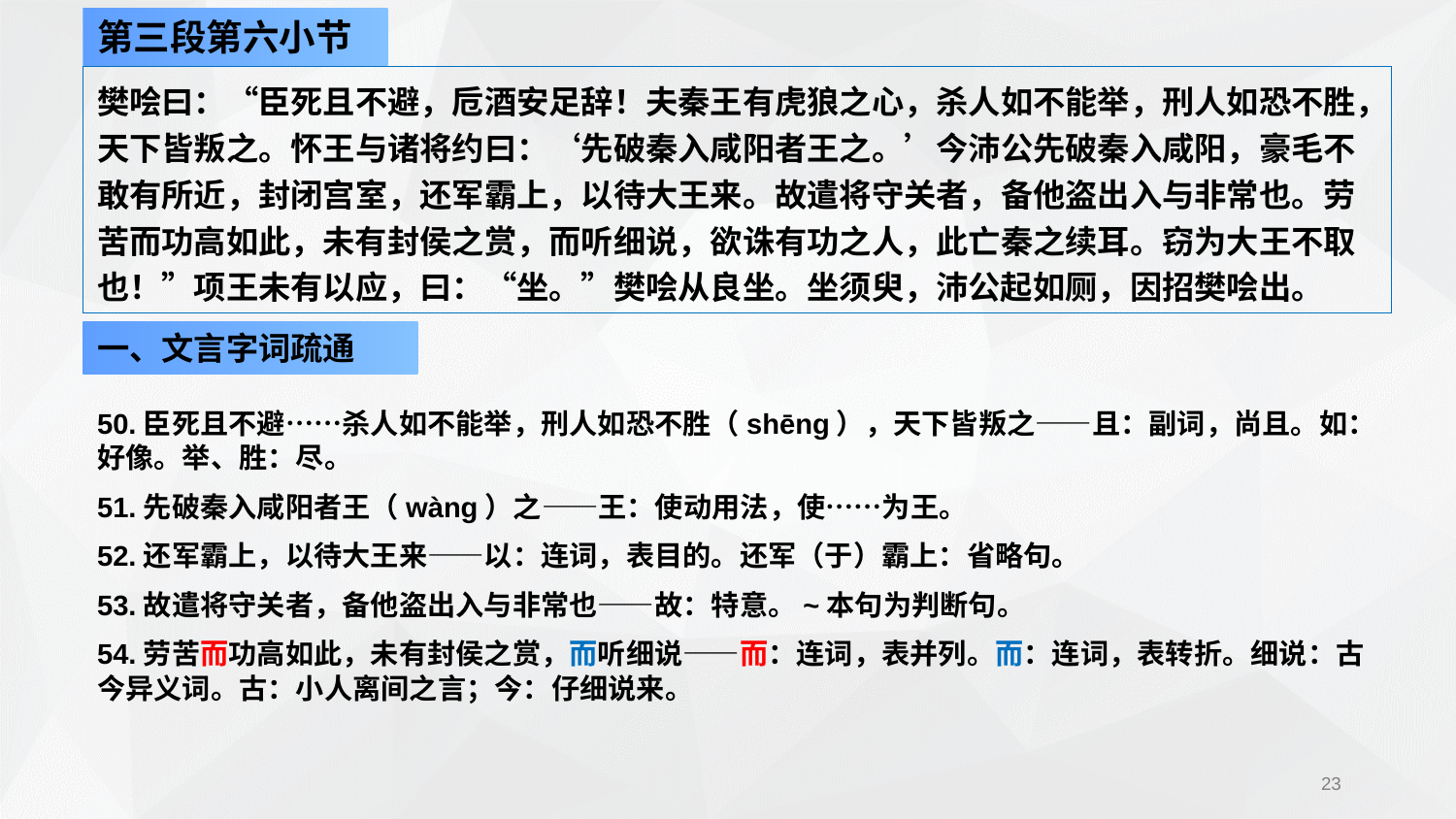

第三段第六小节
樊哙曰：“臣死且不避，卮酒安足辞！夫秦王有虎狼之心，杀人如不能举，刑人如恐不胜，天下皆叛之。怀王与诸将约曰：‘先破秦入咸阳者王之。’今沛公先破秦入咸阳，豪毛不敢有所近，封闭宫室，还军霸上，以待大王来。故遣将守关者，备他盗出入与非常也。劳苦而功高如此，未有封侯之赏，而听细说，欲诛有功之人，此亡秦之续耳。窃为大王不取也！”项王未有以应，曰：“坐。”樊哙从良坐。坐须臾，沛公起如厕，因招樊哙出。
一、文言字词疏通
50.臣死且不避……杀人如不能举，刑人如恐不胜（shēng），天下皆叛之——且：副词，尚且。如：好像。举、胜：尽。
51.先破秦入咸阳者王（wàng）之——王：使动用法，使……为王。
52.还军霸上，以待大王来——以：连词，表目的。还军（于）霸上：省略句。
53.故遣将守关者，备他盗出入与非常也——故：特意。~本句为判断句。
54.劳苦而功高如此，未有封侯之赏，而听细说——而：连词，表并列。而：连词，表转折。细说：古今异义词。古：小人离间之言；今：仔细说来。
23